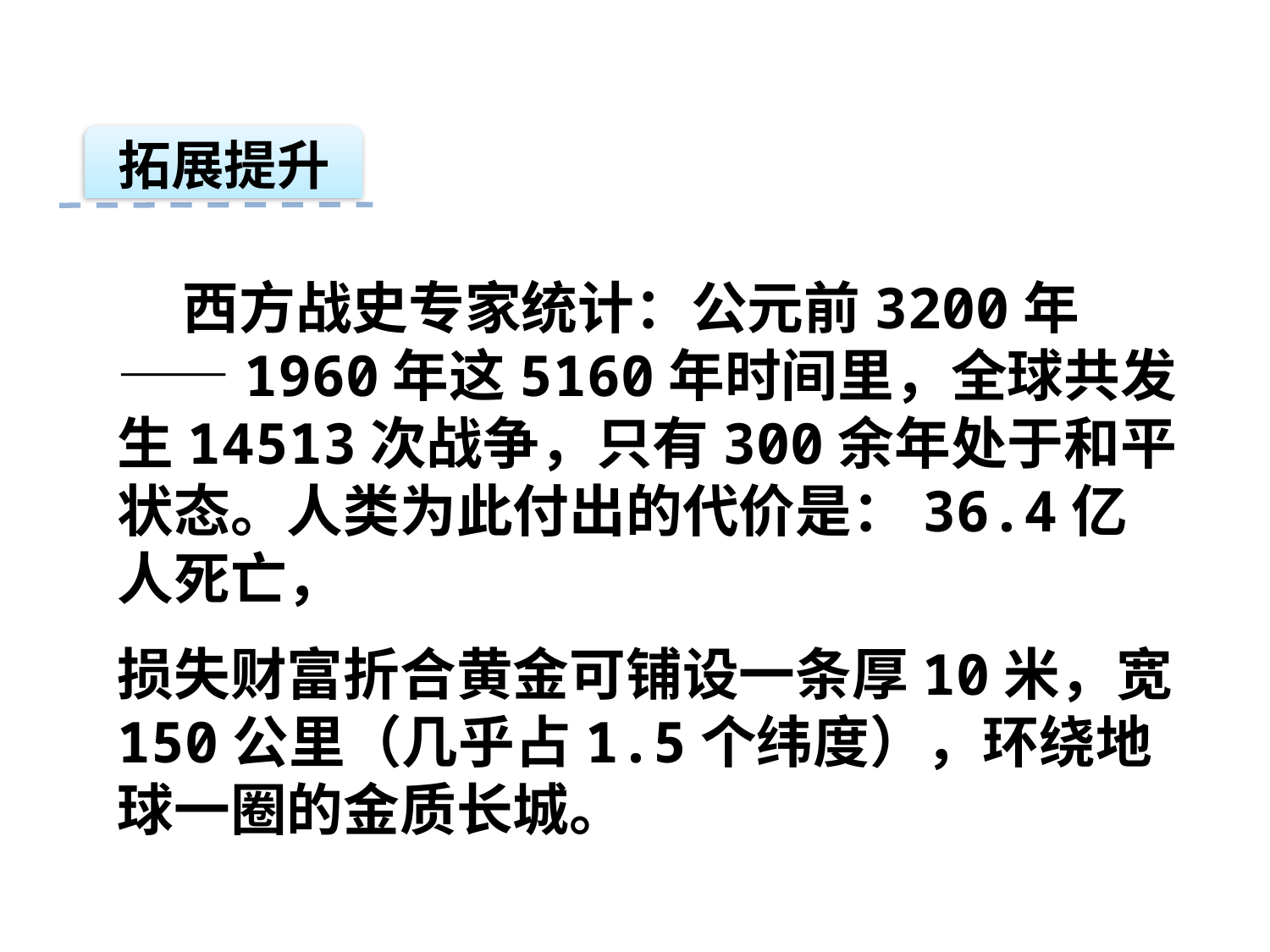

拓展提升
    西方战史专家统计：公元前3200年——1960年这5160年时间里，全球共发生14513次战争，只有300余年处于和平状态。人类为此付出的代价是：36.4亿人死亡，
损失财富折合黄金可铺设一条厚10米，宽150公里（几乎占1.5个纬度），环绕地球一圈的金质长城。